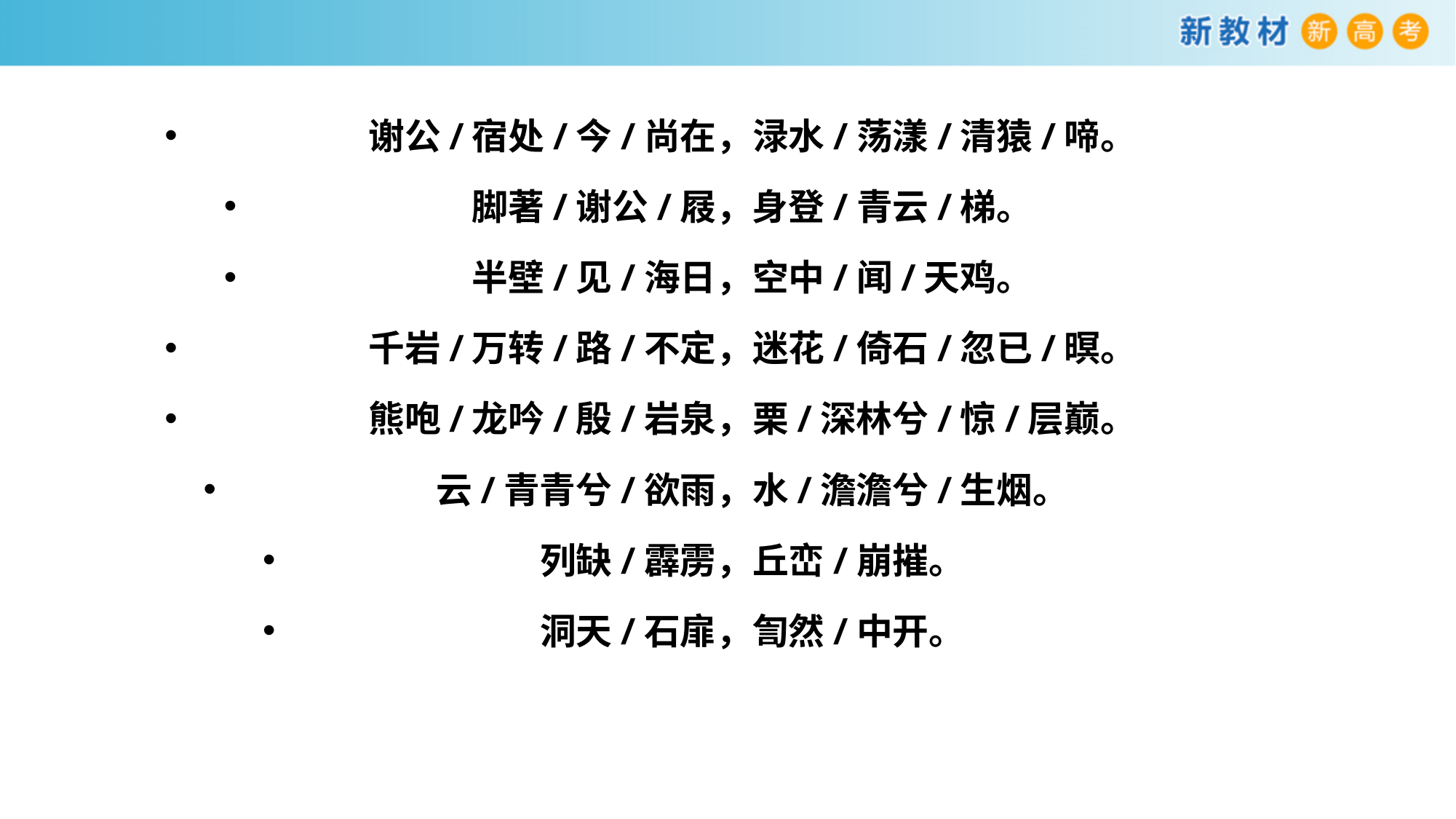

谢公/宿处/今/尚在，渌水/荡漾/清猿/啼。
脚著/谢公/屐，身登/青云/梯。
半壁/见/海日，空中/闻/天鸡。
千岩/万转/路/不定，迷花/倚石/忽已/暝。
熊咆/龙吟/殷/岩泉，栗/深林兮/惊/层巅。
云/青青兮/欲雨，水/澹澹兮/生烟。
列缺/霹雳，丘峦/崩摧。
洞天/石扉，訇然/中开。